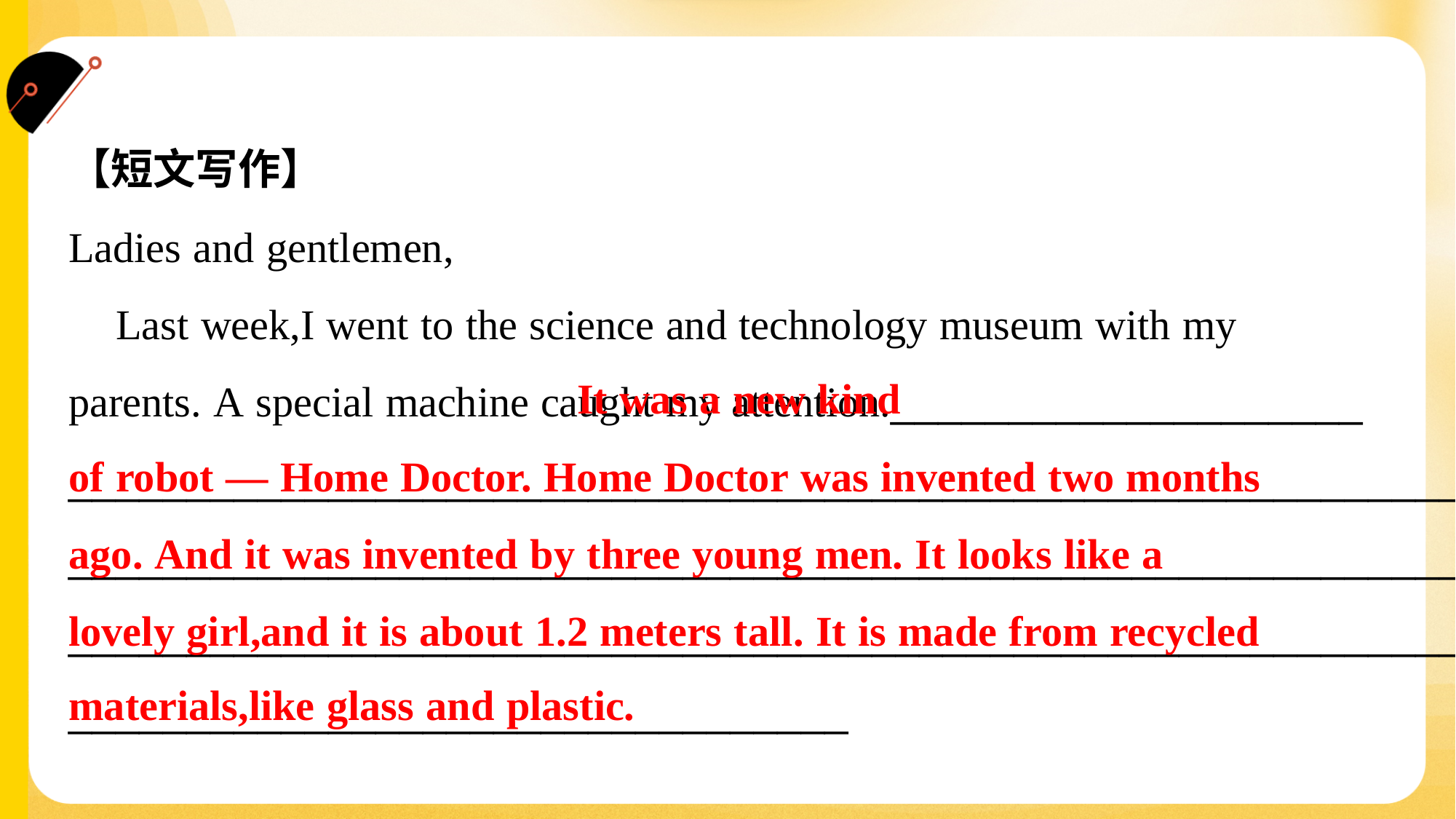

【短文写作】
Ladies and gentlemen,
    Last week,I went to the science and technology museum with my
parents. A special machine caught my attention.____________________
______________________________________________________________
______________________________________________________________
______________________________________________________________
_________________________________

                                           It was a new kind
of robot — Home Doctor. Home Doctor was invented two months
ago. And it was invented by three young men. It looks like a
lovely girl,and it is about 1.2 meters tall. It is made from recycled
materials,like glass and plastic.